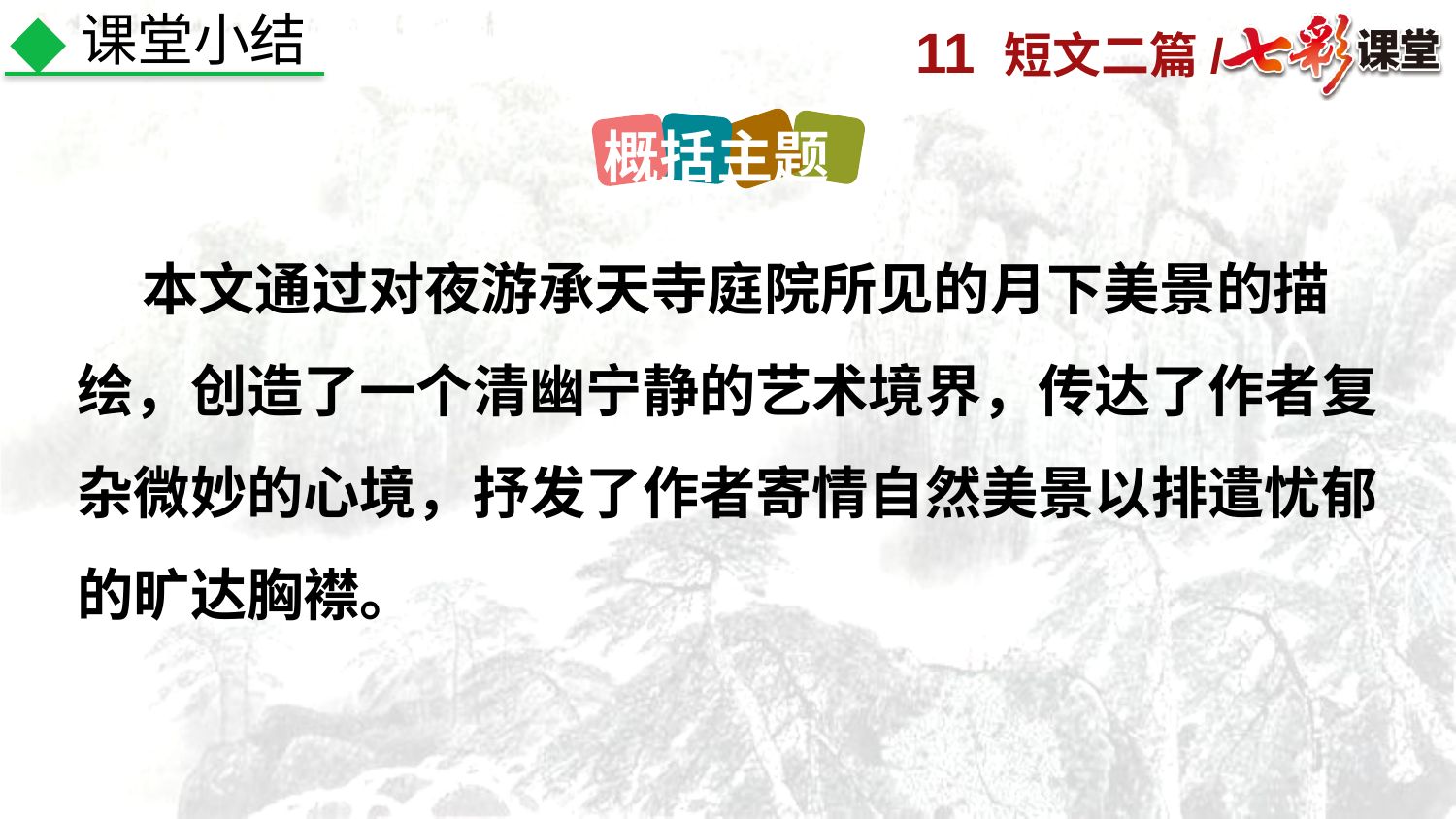

课堂小结

概括主题

    本文通过对夜游承天寺庭院所见的月下美景的描绘，创造了一个清幽宁静的艺术境界，传达了作者复杂微妙的心境，抒发了作者寄情自然美景以排遣忧郁的旷达胸襟。